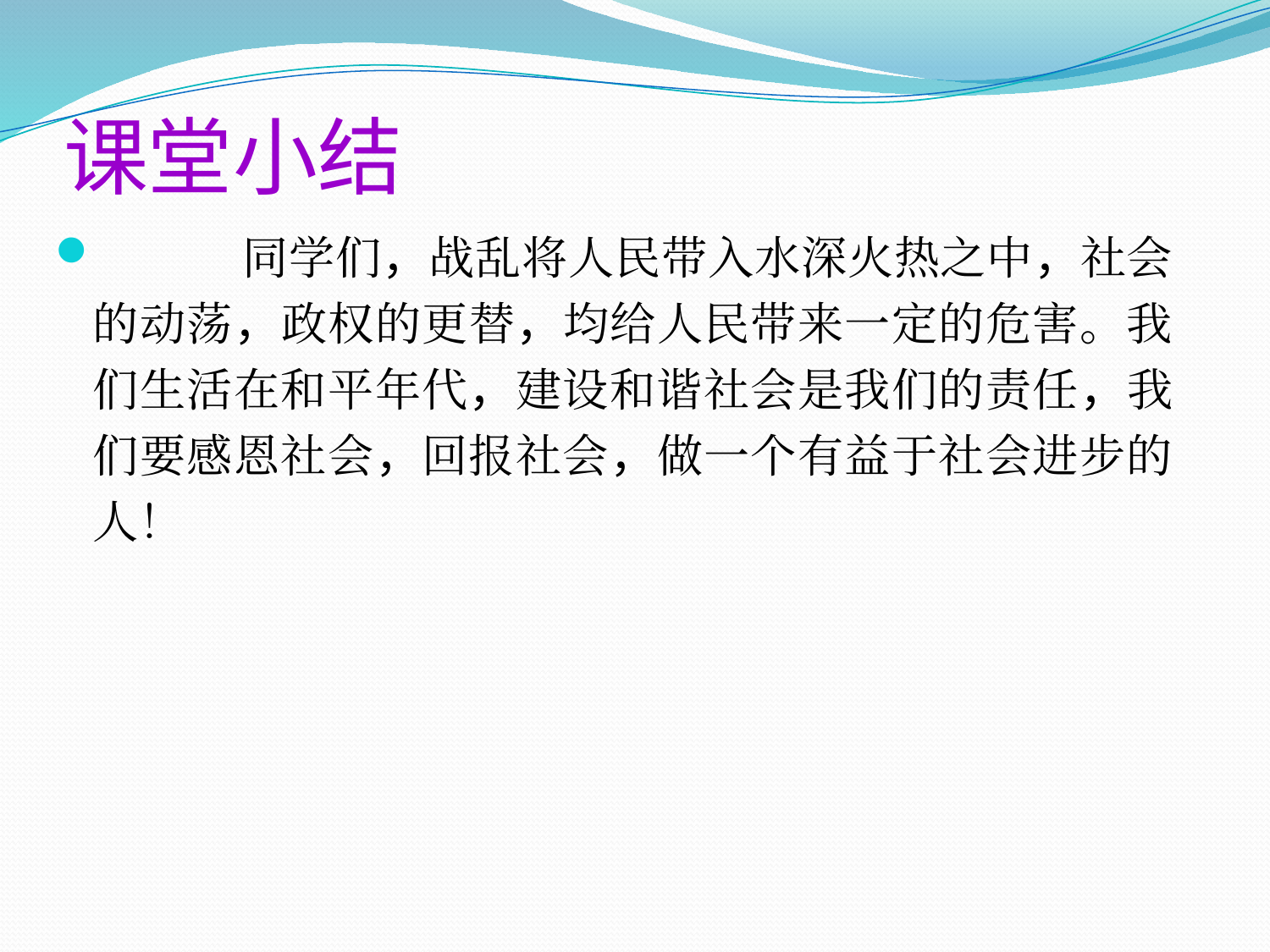

课堂小结
           同学们，战乱将人民带入水深火热之中，社会的动荡，政权的更替，均给人民带来一定的危害。我们生活在和平年代，建设和谐社会是我们的责任，我们要感恩社会，回报社会，做一个有益于社会进步的人！